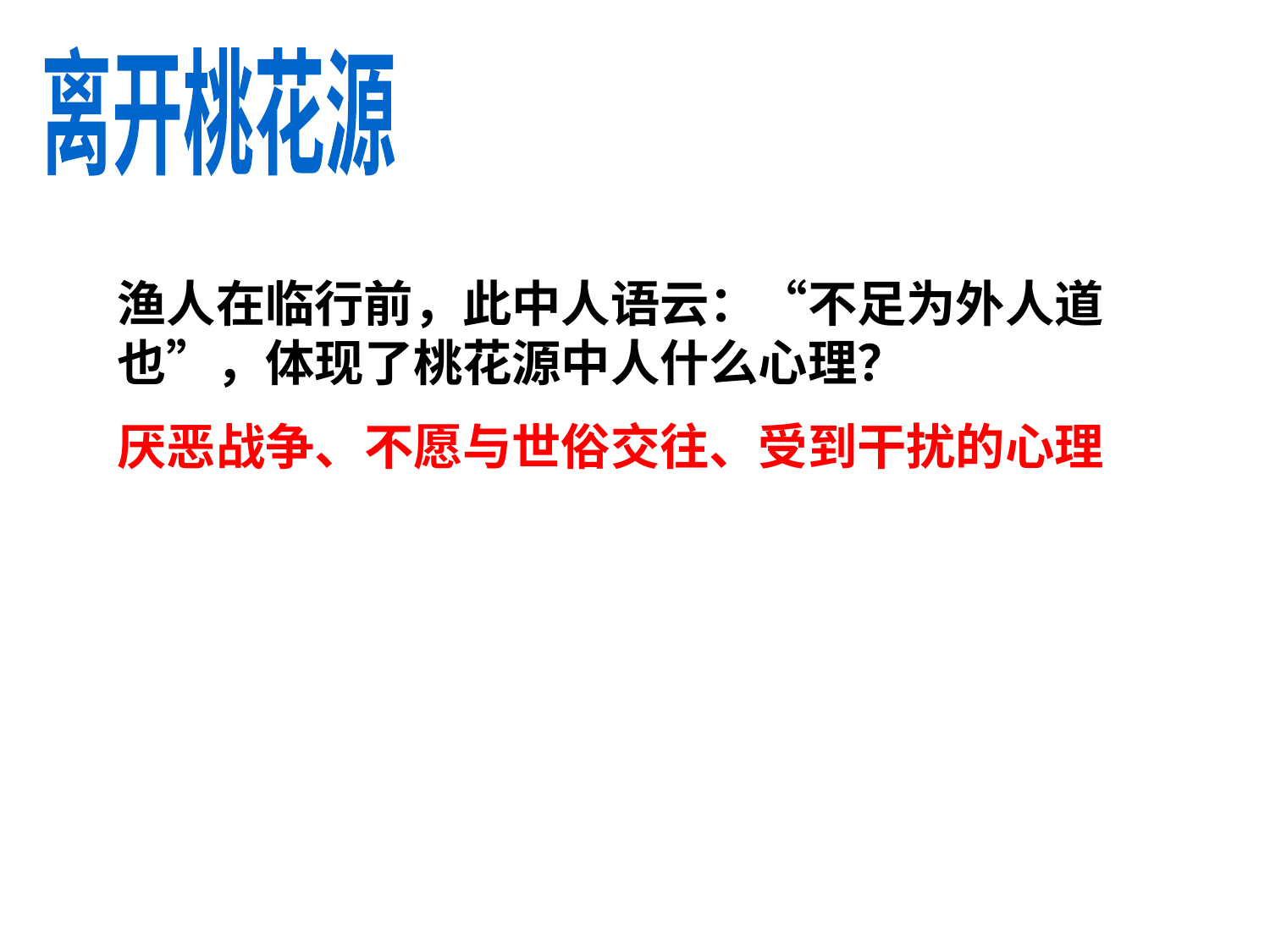

离开桃花源

渔人在临行前，此中人语云：“不足为外人道也”，体现了桃花源中人什么心理？
厌恶战争、不愿与世俗交往、受到干扰的心理